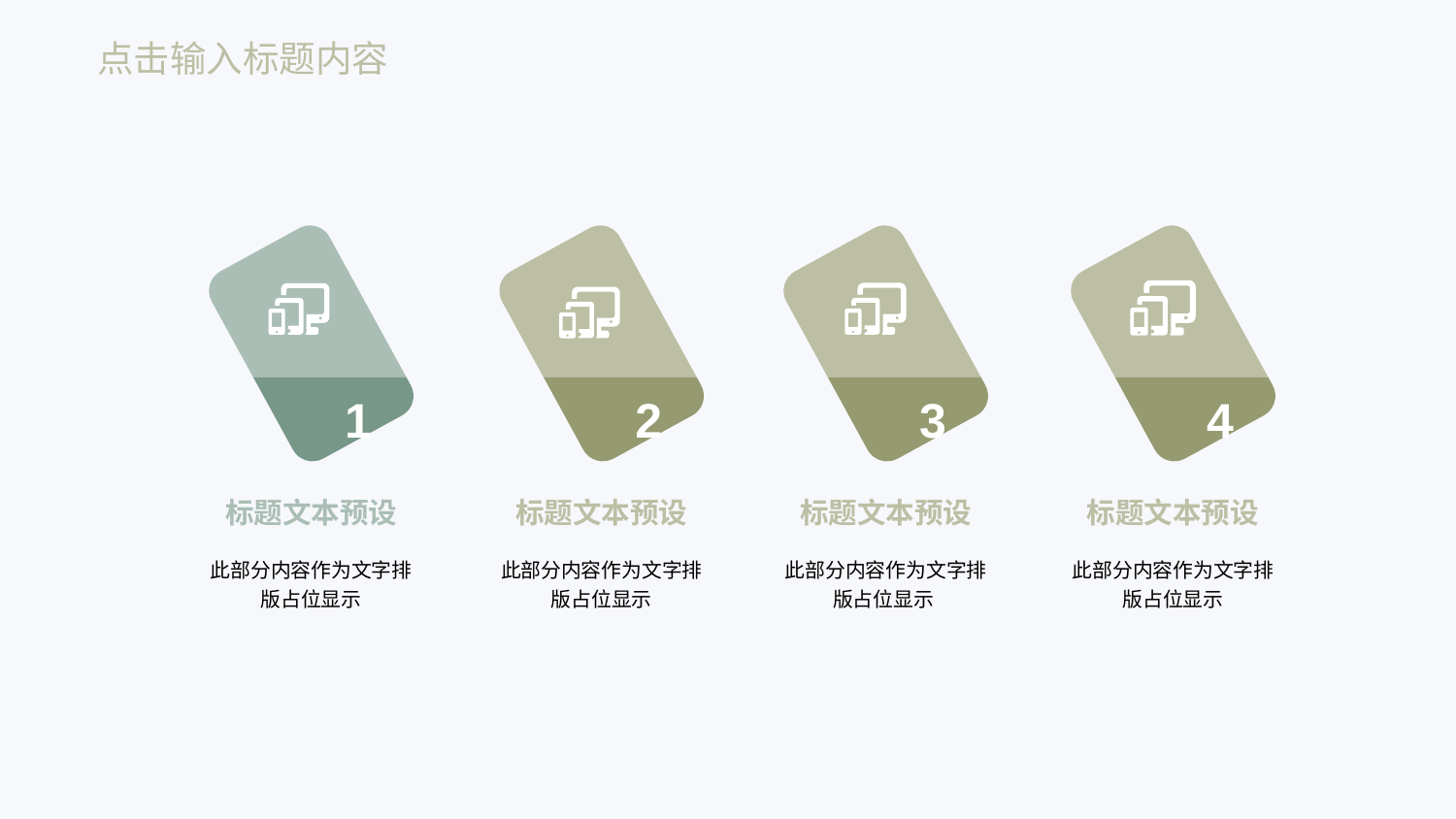

点击输入标题内容

1
标题文本预设
此部分内容作为文字排版占位显示

2
标题文本预设
此部分内容作为文字排版占位显示

3
标题文本预设
此部分内容作为文字排版占位显示

4
标题文本预设
此部分内容作为文字排版占位显示